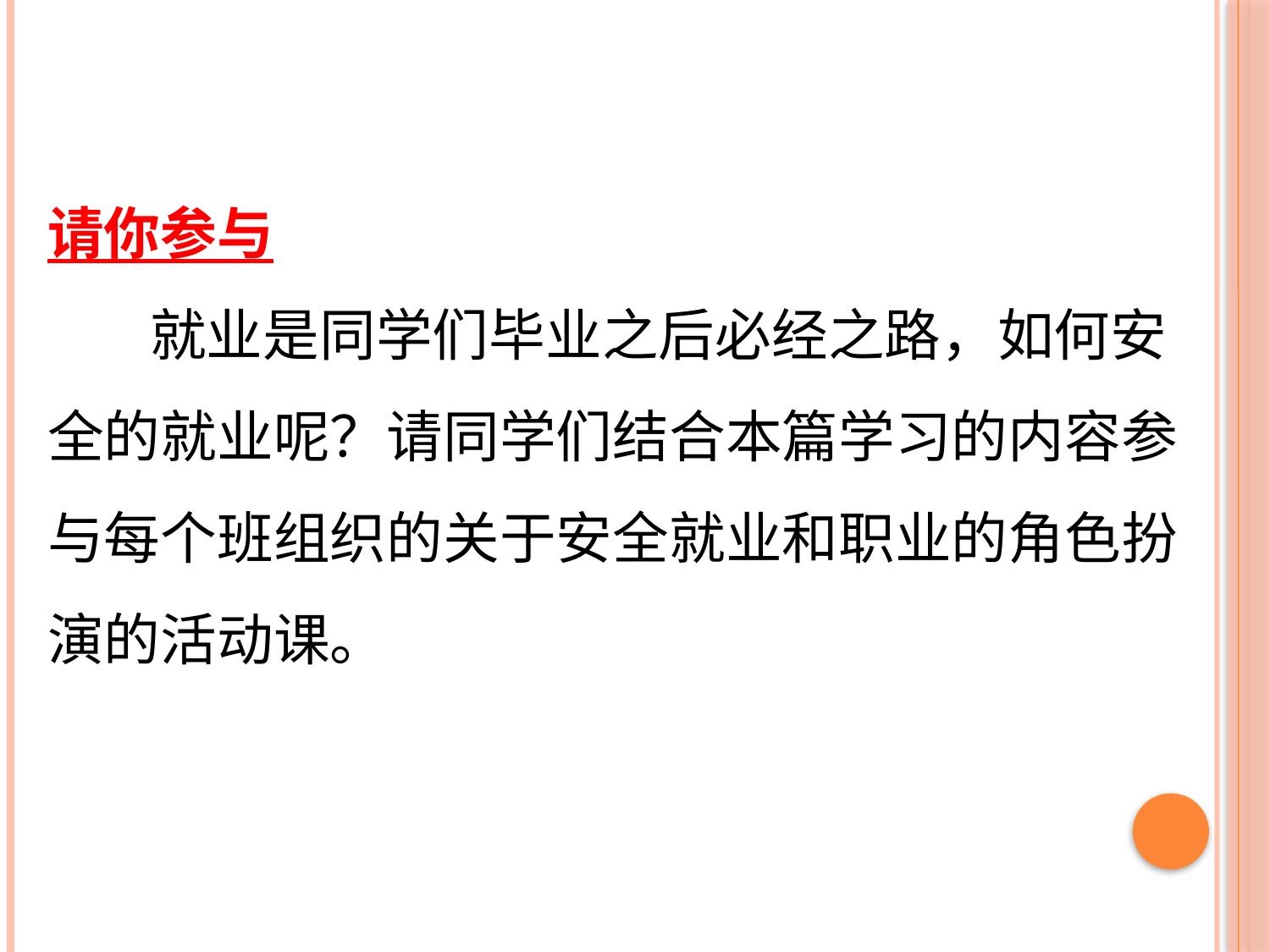

请你参与
       就业是同学们毕业之后必经之路，如何安全的就业呢？请同学们结合本篇学习的内容参与每个班组织的关于安全就业和职业的角色扮演的活动课。